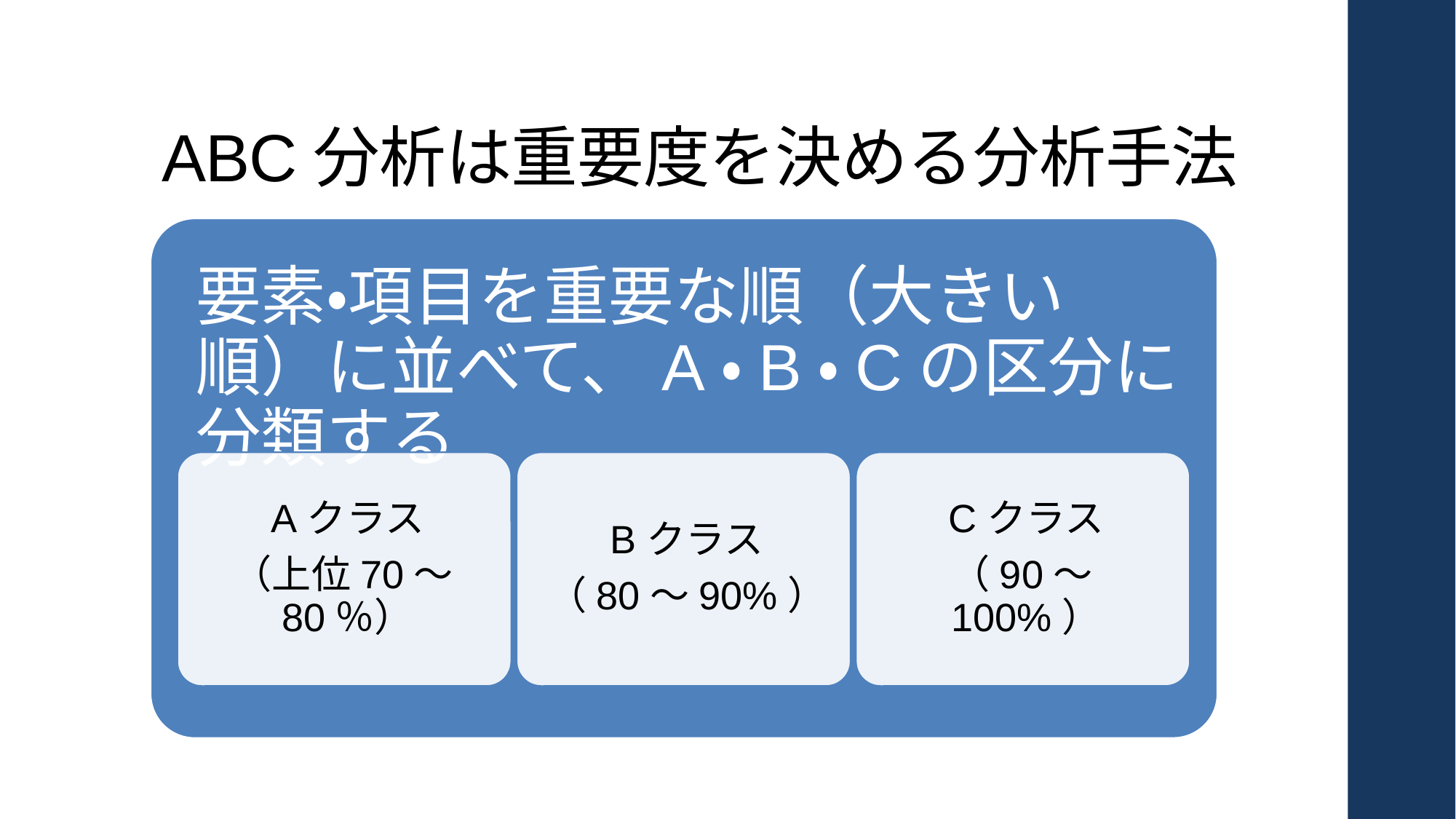

# ABC分析は重要度を決める分析手法
要素・項目を重要な順（大きい順）に並べて、A・B・Cの区分に分類する
Aクラス
（上位70～80％）
Bクラス
（80～90%）
Cクラス
（90～100%）